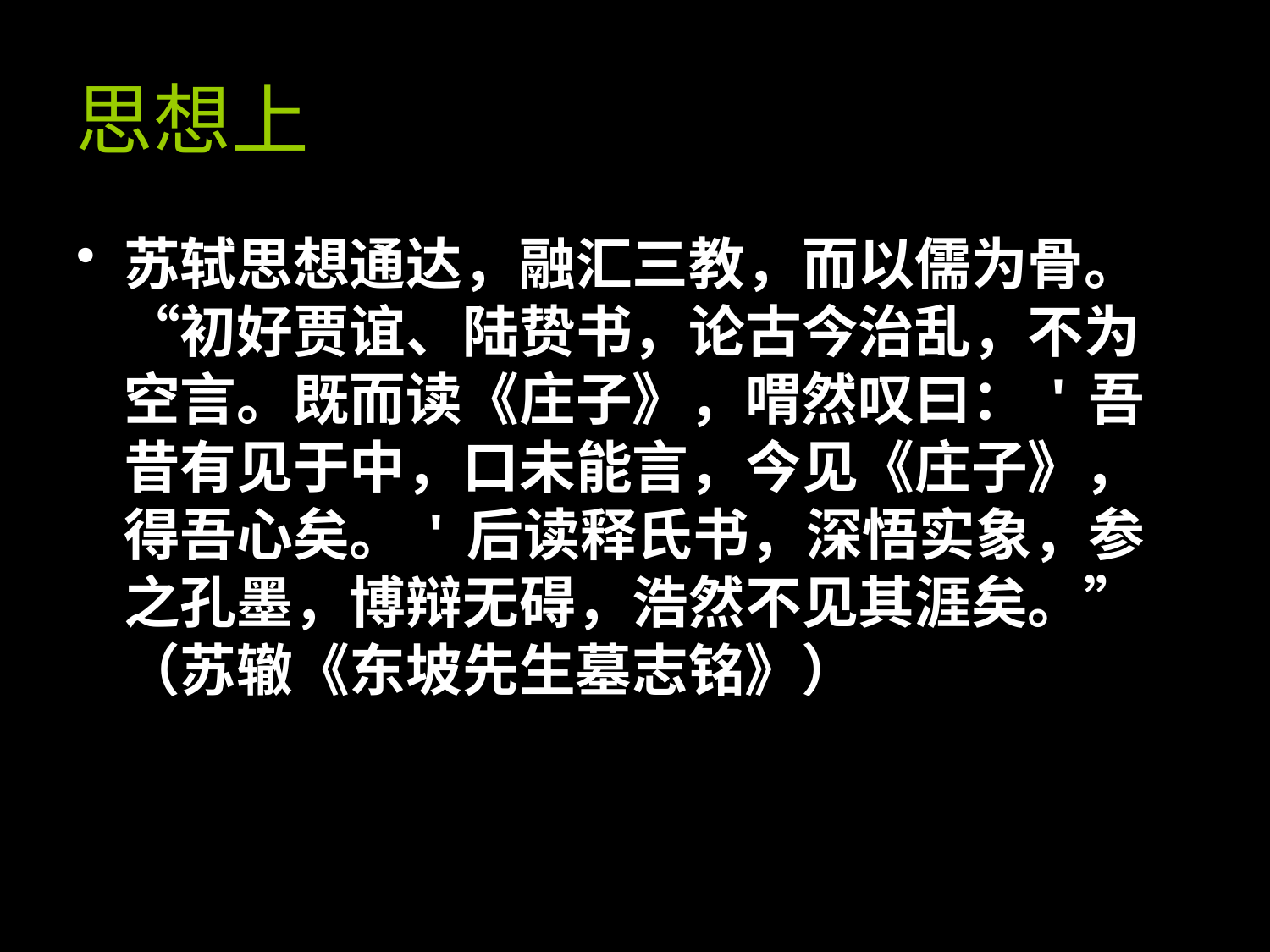

# 思想上
苏轼思想通达，融汇三教，而以儒为骨。 “初好贾谊、陆贽书，论古今治乱，不为空言。既而读《庄子》，喟然叹曰：'吾昔有见于中，口未能言，今见《庄子》，得吾心矣。'后读释氏书，深悟实象，参之孔墨，博辩无碍，浩然不见其涯矣。”（苏辙《东坡先生墓志铭》）